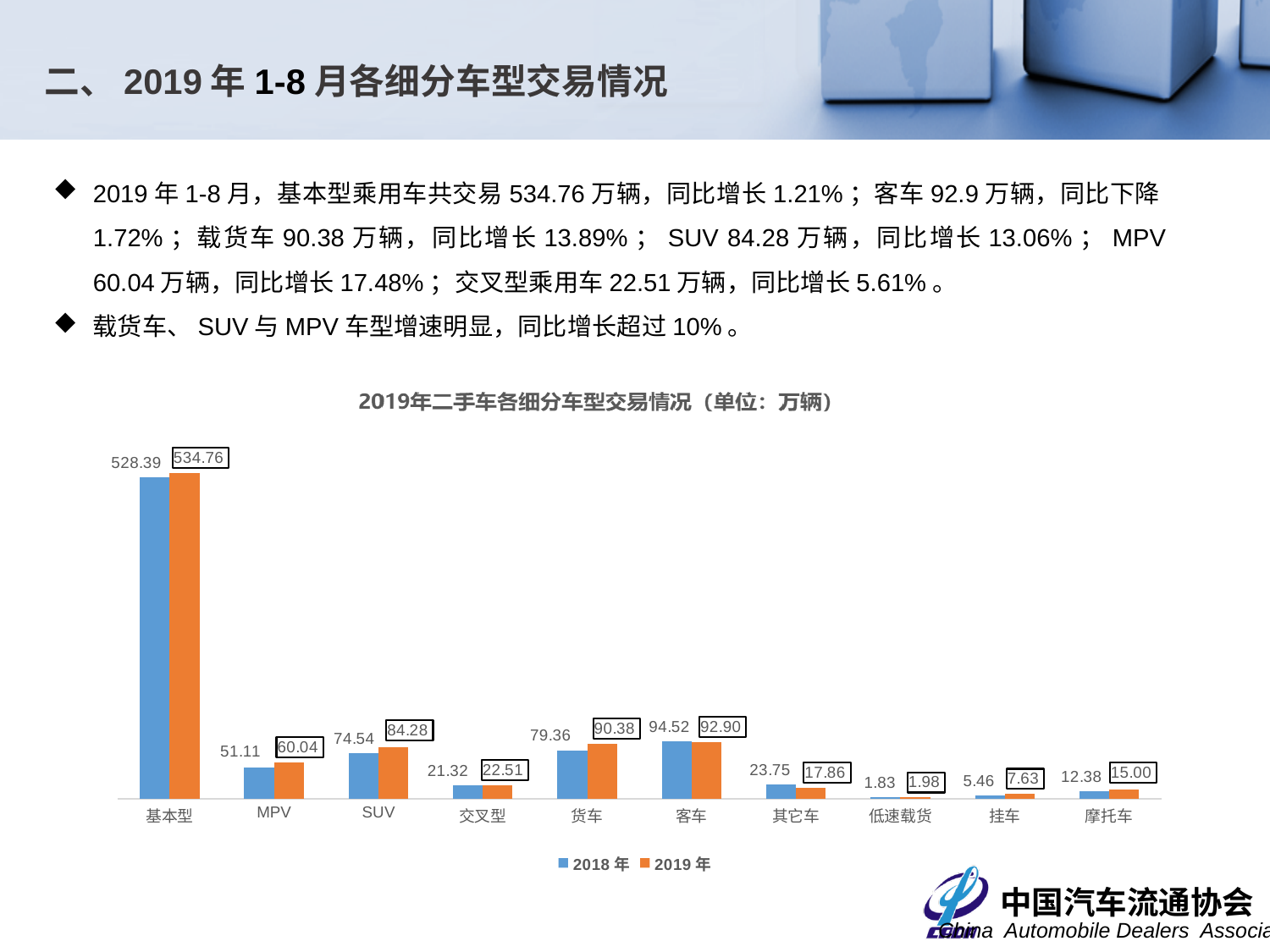

二、2019年1-8月各细分车型交易情况
2019年1-8月，基本型乘用车共交易534.76万辆，同比增长1.21%；客车92.9万辆，同比下降1.72%；载货车90.38万辆，同比增长13.89%；SUV 84.28万辆，同比增长13.06%；MPV 60.04万辆，同比增长17.48%；交叉型乘用车22.51万辆，同比增长5.61%。
载货车、SUV与MPV车型增速明显，同比增长超过10%。

### Chart

| Category | 2018年 | 2019年 |
|---|---|---|
| 基本型 | 528.3868 | 534.7625 |
| MPV | 51.1068 | 60.0418 |
| SUV | 74.5439 | 84.2821 |
| 交叉型 | 21.3165 | 22.5117 |
| 货车 | 79.3613 | 90.382 |
| 客车 | 94.5245 | 92.8988 |
| 其它车 | 23.7494 | 17.8568 |
| 低速载货 | 1.834 | 1.9849 |
| 挂车 | 5.459 | 7.6334 |
| 摩托车 | 12.3818 | 14.9951 |